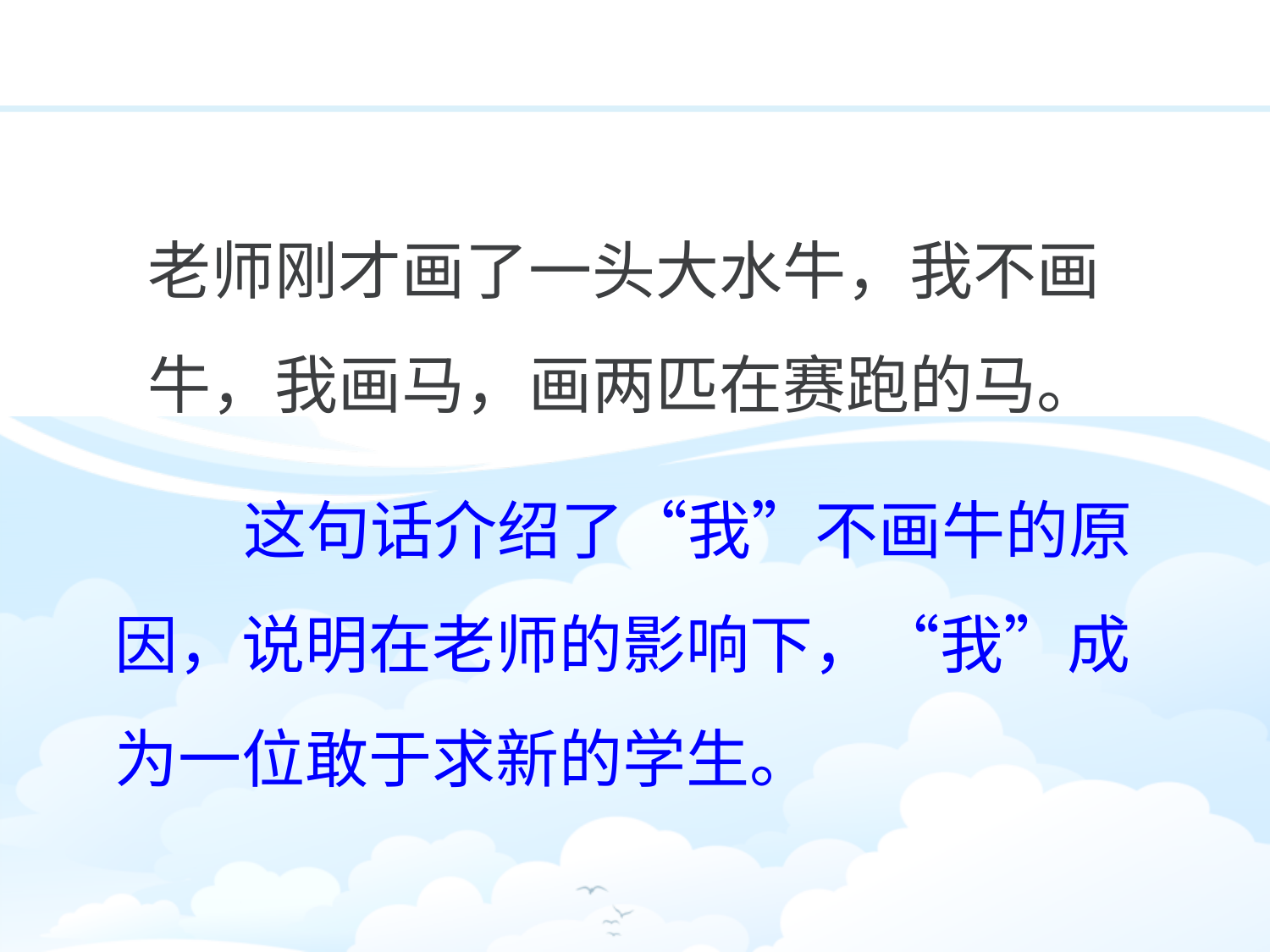

老师刚才画了一头大水牛，我不画牛，我画马，画两匹在赛跑的马。
        这句话介绍了“我”不画牛的原因，说明在老师的影响下，“我”成为一位敢于求新的学生。